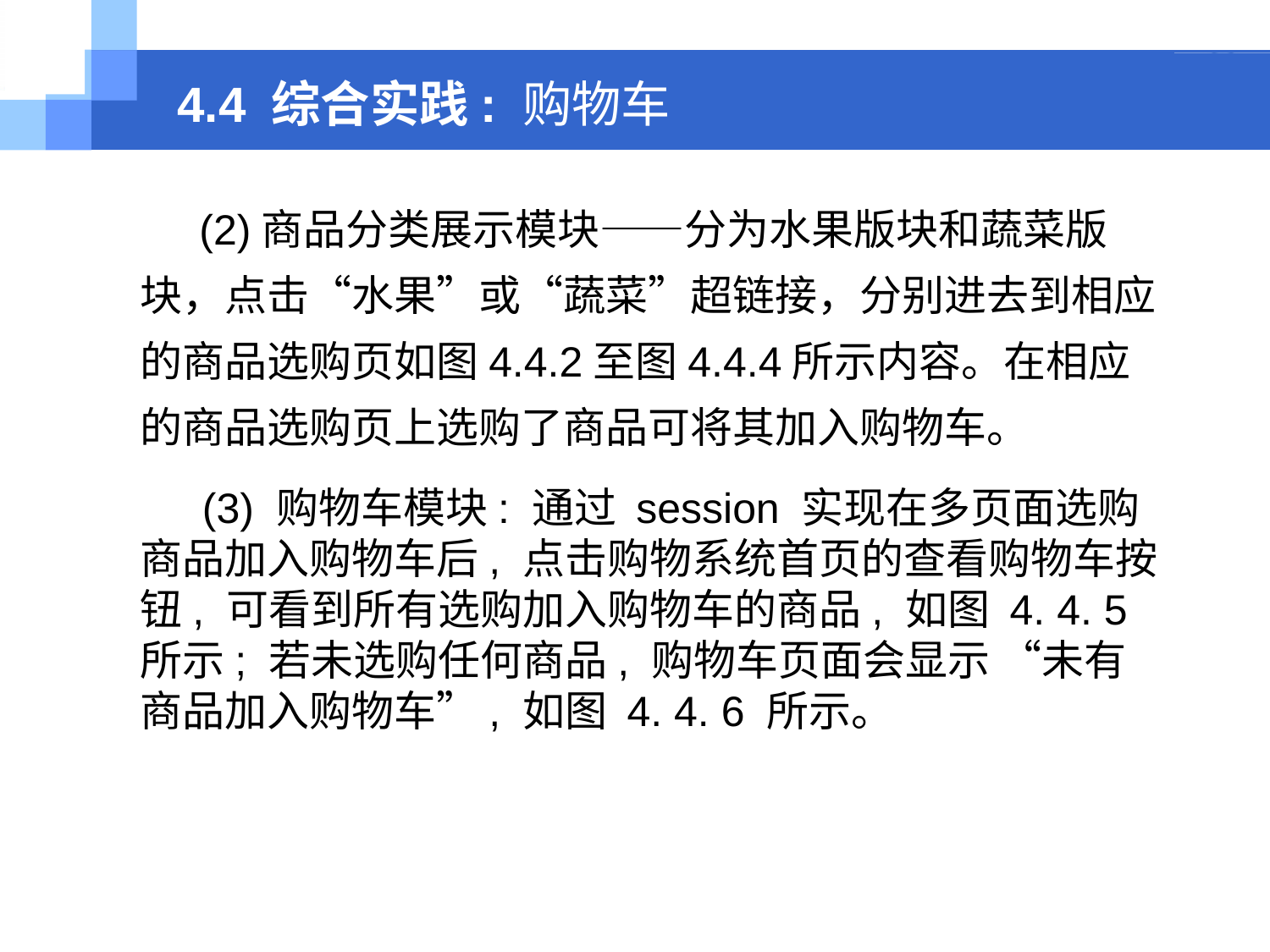

4.4 综合实践: 购物车
     (2)商品分类展示模块——分为水果版块和蔬菜版块，点击“水果”或“蔬菜”超链接，分别进去到相应的商品选购页如图4.4.2至图4.4.4所示内容。在相应的商品选购页上选购了商品可将其加入购物车。

       (3) 购物车模块: 通过 session 实现在多页面选购商品加入购物车后, 点击购物系统首页的查看购物车按钮, 可看到所有选购加入购物车的商品, 如图 4. 4. 5 所示; 若未选购任何商品, 购物车页面会显示 “未有商品加入购物车”, 如图 4. 4. 6 所示。